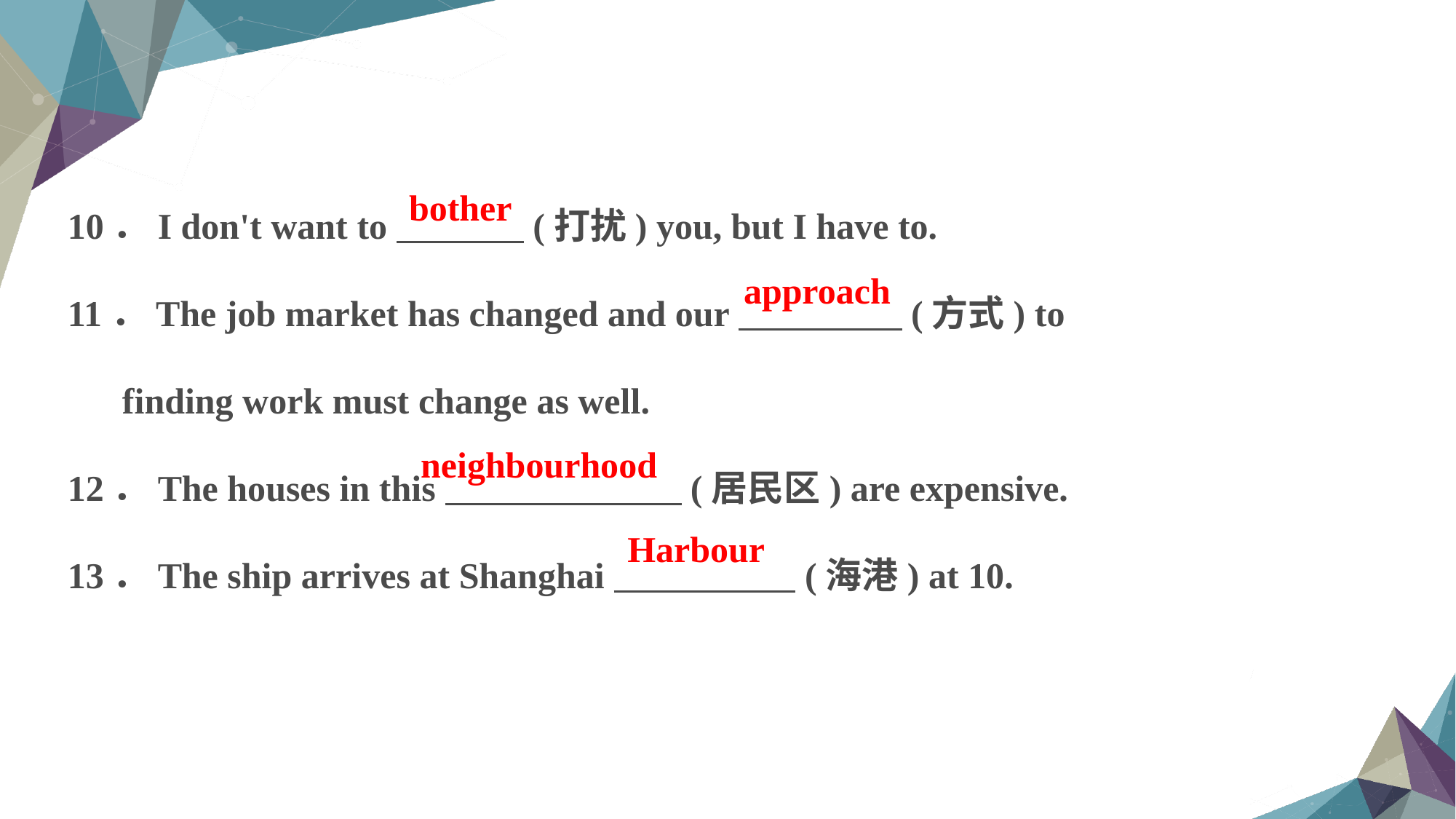

10．I don't want to                (打扰) you, but I have to.
11．The job market has changed and our                    (方式) to
finding work must change as well.
12．The houses in this                            (居民区) are expensive.
13．The ship arrives at Shanghai                      (海港) at 10.
bother
approach
neighbourhood
Harbour